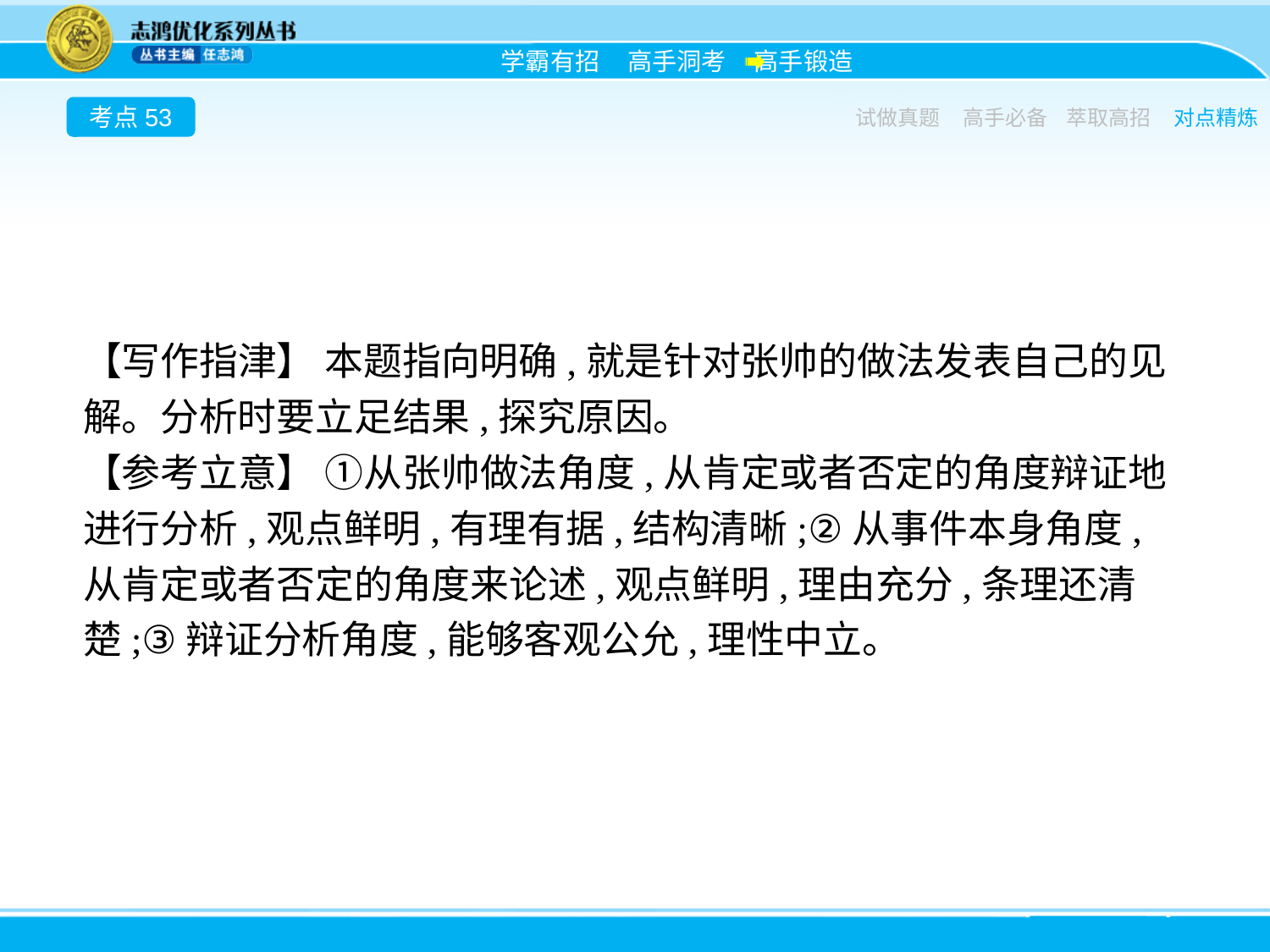

考点53
试做真题
高手必备
萃取高招
对点精炼
【写作指津】 本题指向明确,就是针对张帅的做法发表自己的见解。分析时要立足结果,探究原因。
【参考立意】 ①从张帅做法角度,从肯定或者否定的角度辩证地进行分析,观点鲜明,有理有据,结构清晰;②从事件本身角度,从肯定或者否定的角度来论述,观点鲜明,理由充分,条理还清楚;③辩证分析角度,能够客观公允,理性中立。